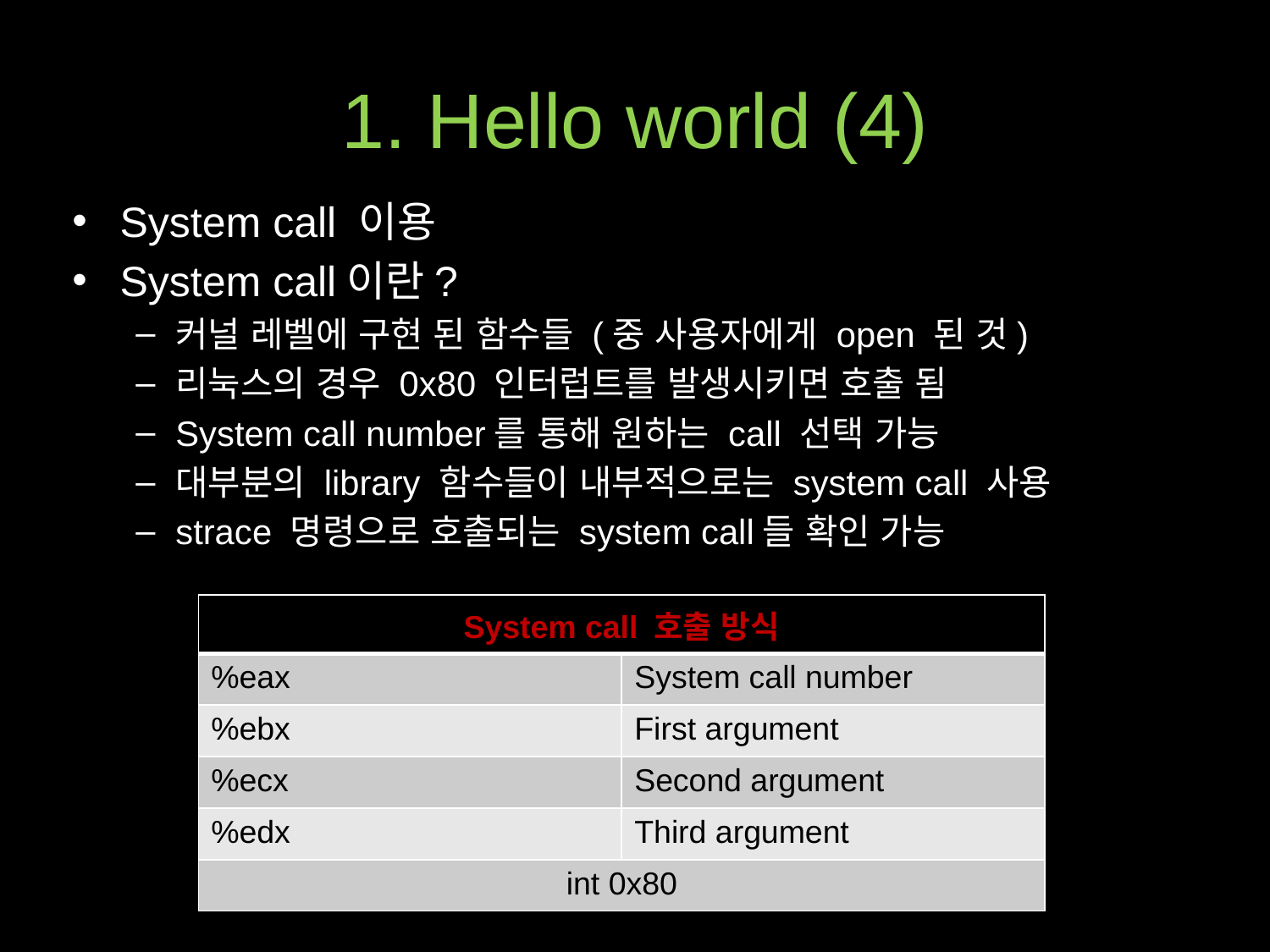

# 1. Hello world (4)
System call 이용
System call이란?
커널 레벨에 구현 된 함수들 (중 사용자에게 open 된 것)
리눅스의 경우 0x80 인터럽트를 발생시키면 호출 됨
System call number를 통해 원하는 call 선택 가능
대부분의 library 함수들이 내부적으로는 system call 사용
strace 명령으로 호출되는 system call들 확인 가능
| System call 호출 방식 |  |
| --- | --- |
| %eax | System call number |
| %ebx | First argument |
| %ecx | Second argument |
| %edx | Third argument |
| int 0x80 |  |